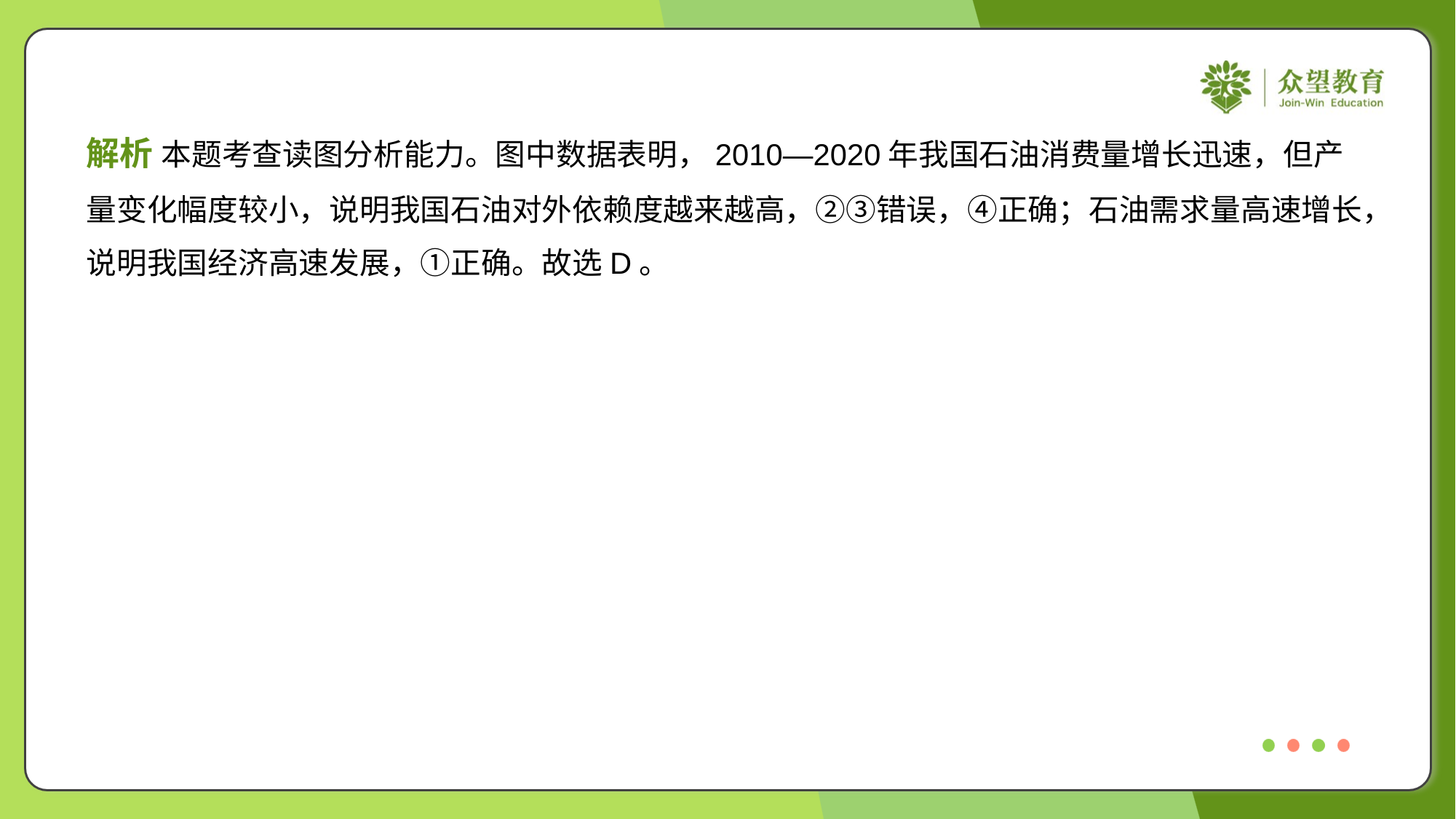

解析 本题考查读图分析能力。图中数据表明，2010—2020年我国石油消费量增长迅速，但产
量变化幅度较小，说明我国石油对外依赖度越来越高，②③错误，④正确；石油需求量高速增长，
说明我国经济高速发展，①正确。故选D。